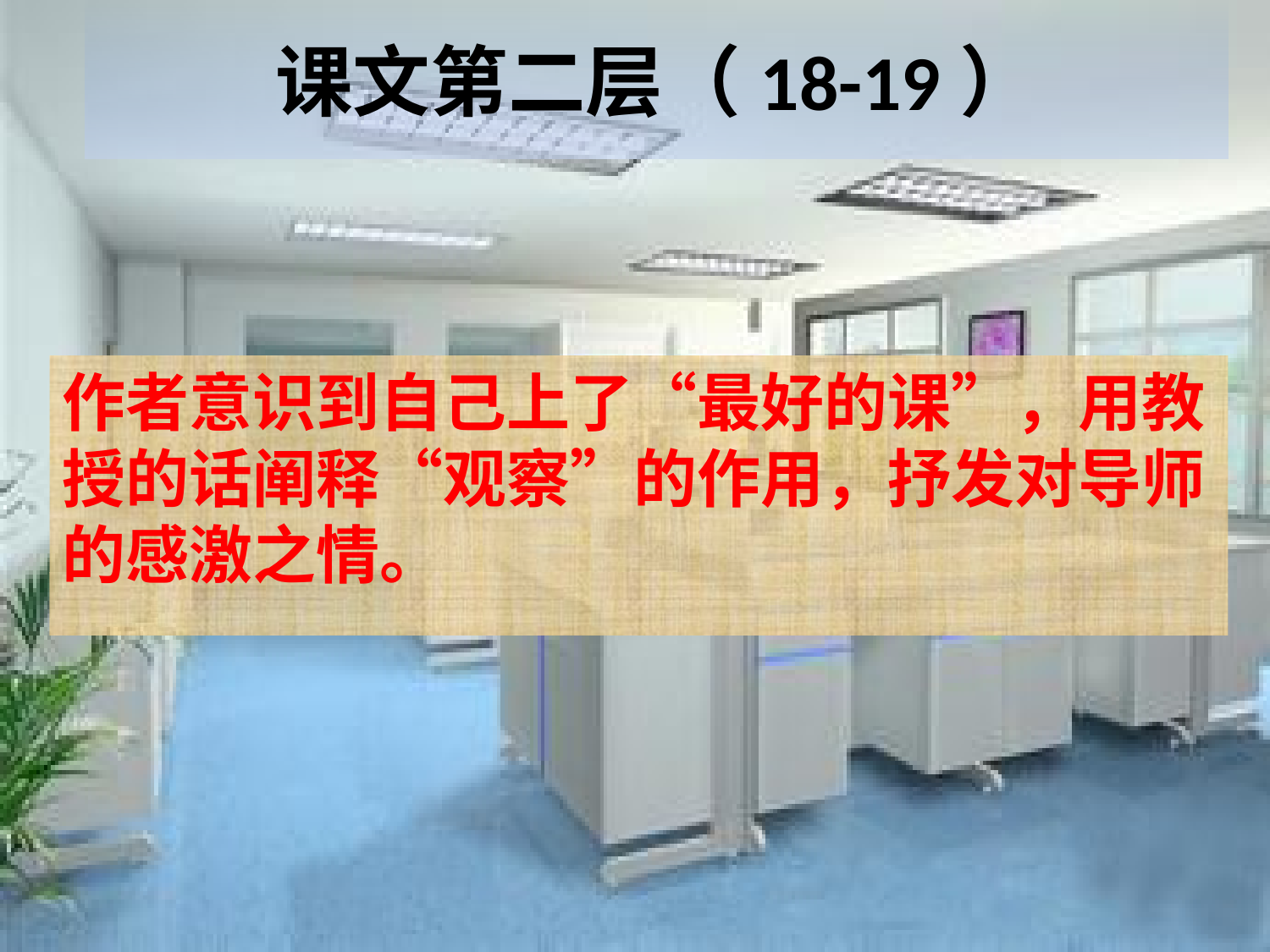

课文第二层（18-19）
作者意识到自己上了“最好的课”，用教授的话阐释“观察”的作用，抒发对导师的感激之情。